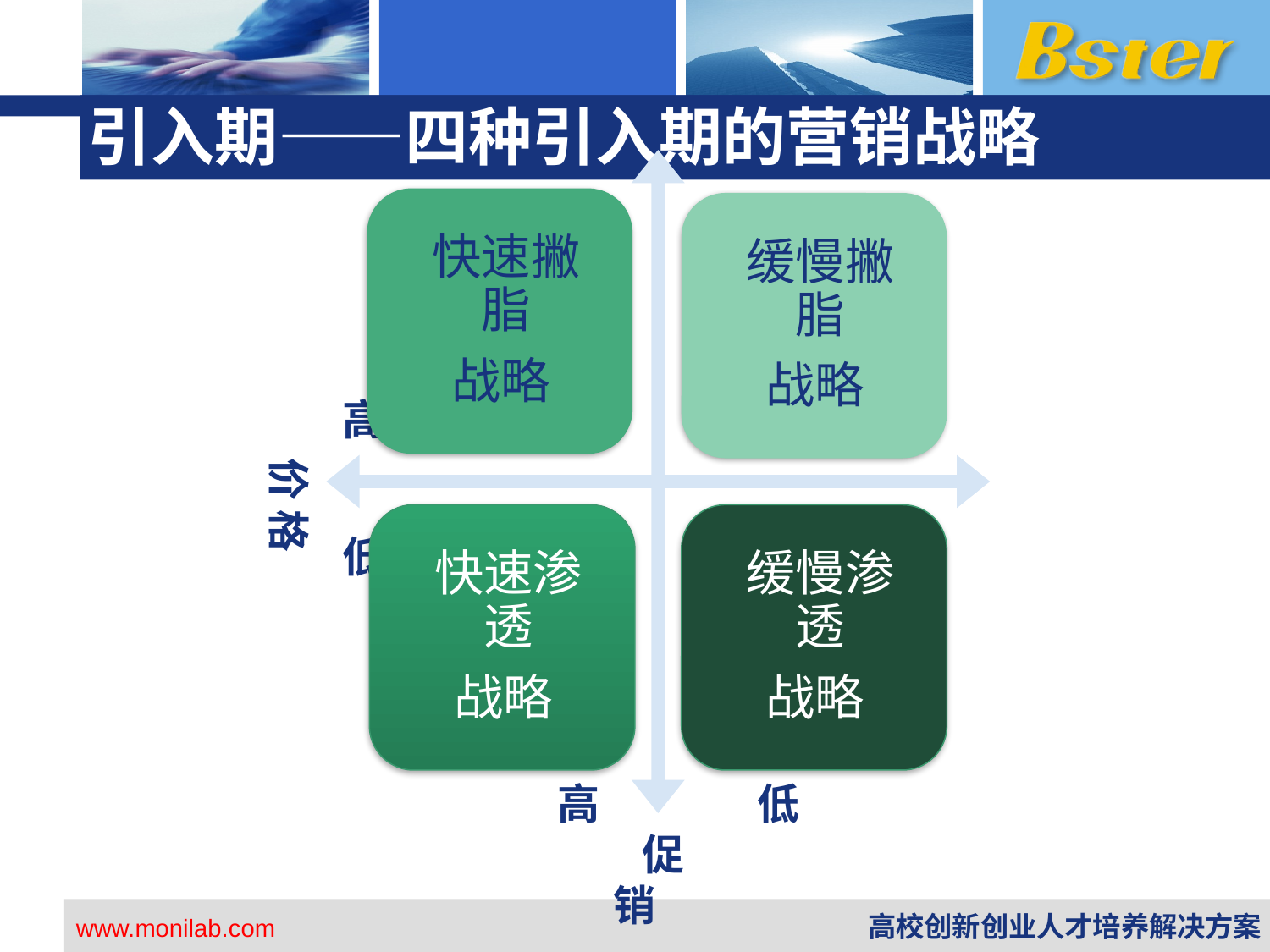

# 引入期——四种引入期的营销战略
快速撇脂
战略
缓慢撇脂
战略
快速渗透
战略
缓慢渗透
战略
  高
  价 格
  低
  高
   低
  促 销